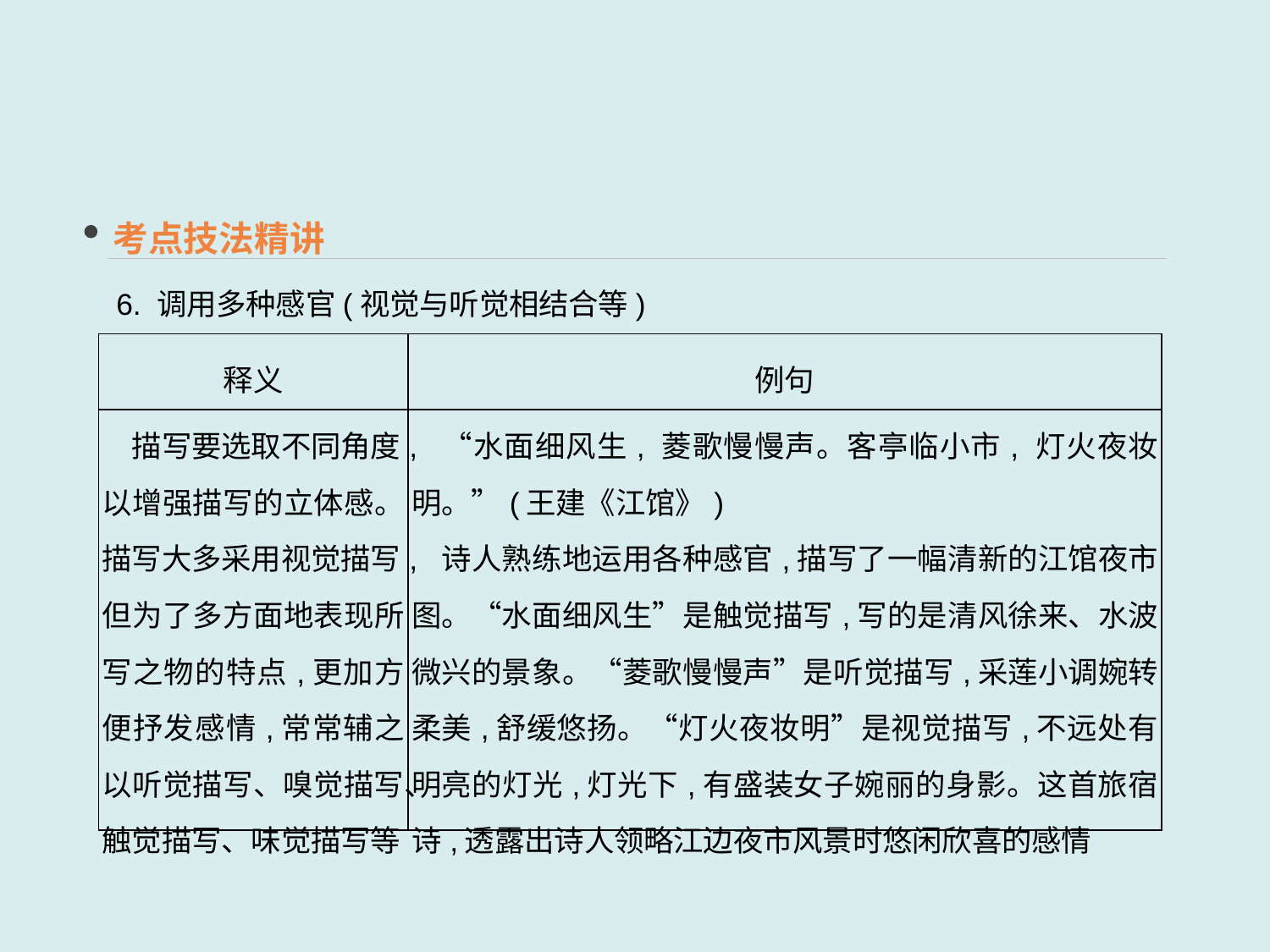

考点技法精讲

6. 调用多种感官(视觉与听觉相结合等)
| 释义 | 例句 |
| --- | --- |
| 描写要选取不同角度,以增强描写的立体感。描写大多采用视觉描写,但为了多方面地表现所写之物的特点,更加方便抒发感情,常常辅之以听觉描写、嗅觉描写、触觉描写、味觉描写等 | “水面细风生, 菱歌慢慢声。客亭临小市, 灯火夜妆明。”(王建《江馆》) 　诗人熟练地运用各种感官,描写了一幅清新的江馆夜市图。“水面细风生”是触觉描写,写的是清风徐来、水波微兴的景象。“菱歌慢慢声”是听觉描写,采莲小调婉转柔美,舒缓悠扬。“灯火夜妆明”是视觉描写,不远处有明亮的灯光,灯光下,有盛装女子婉丽的身影。这首旅宿诗,透露出诗人领略江边夜市风景时悠闲欣喜的感情 |